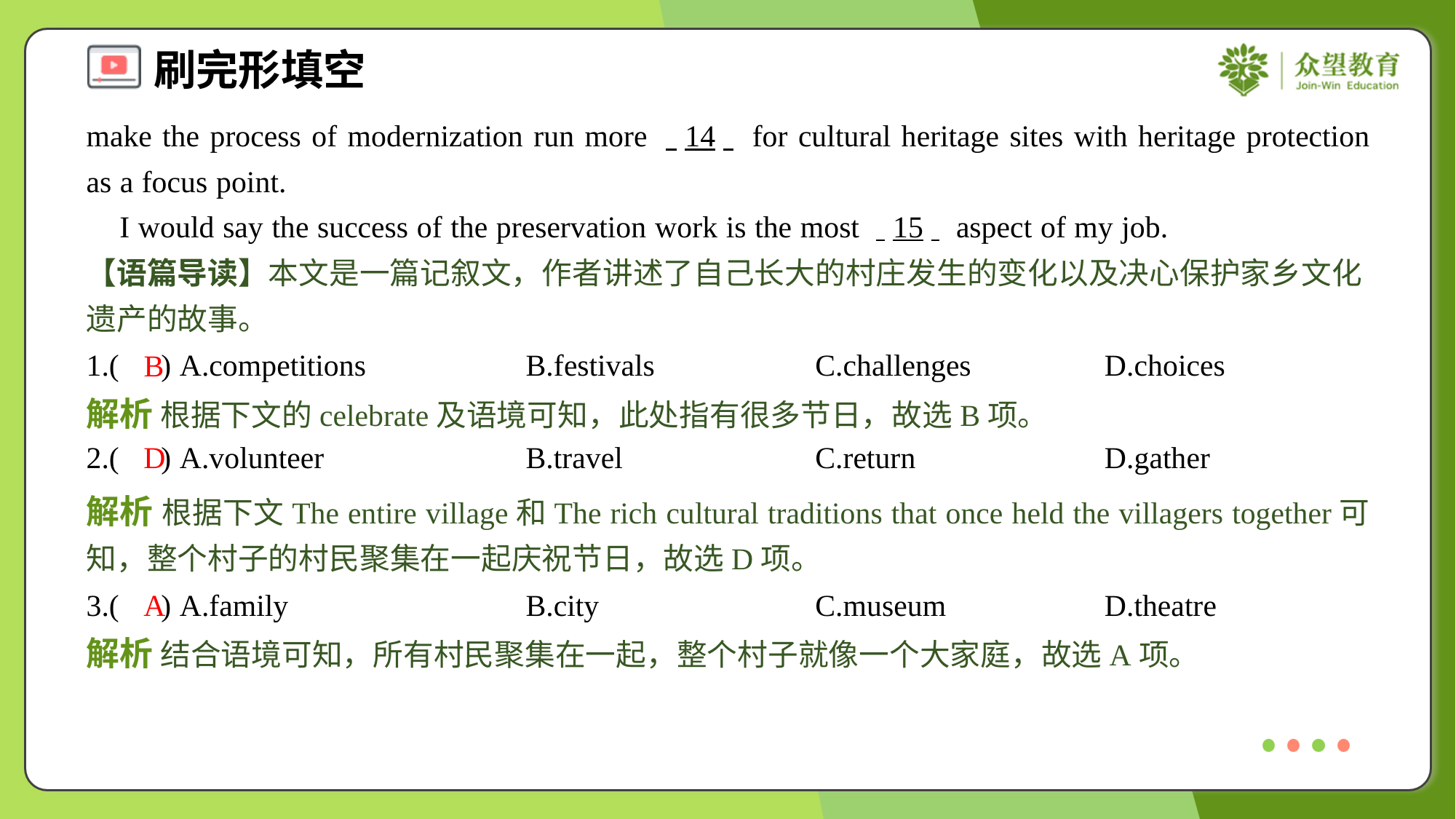

make the process of modernization run more . .14. . for cultural heritage sites with heritage protection as a focus point.
    I would say the success of the preservation work is the most . .15. . aspect of my job.
【语篇导读】本文是一篇记叙文，作者讲述了自己长大的村庄发生的变化以及决心保护家乡文化遗产的故事。
1.(     ) A.competitions	B.festivals	C.challenges	D.choices
B
解析 根据下文的celebrate及语境可知，此处指有很多节日，故选B项。
2.(     ) A.volunteer	B.travel	C.return	D.gather
D
解析 根据下文The entire village和The rich cultural traditions that once held the villagers together可知，整个村子的村民聚集在一起庆祝节日，故选D项。
3.(     ) A.family	B.city	C.museum	D.theatre
A
解析 结合语境可知，所有村民聚集在一起，整个村子就像一个大家庭，故选A项。